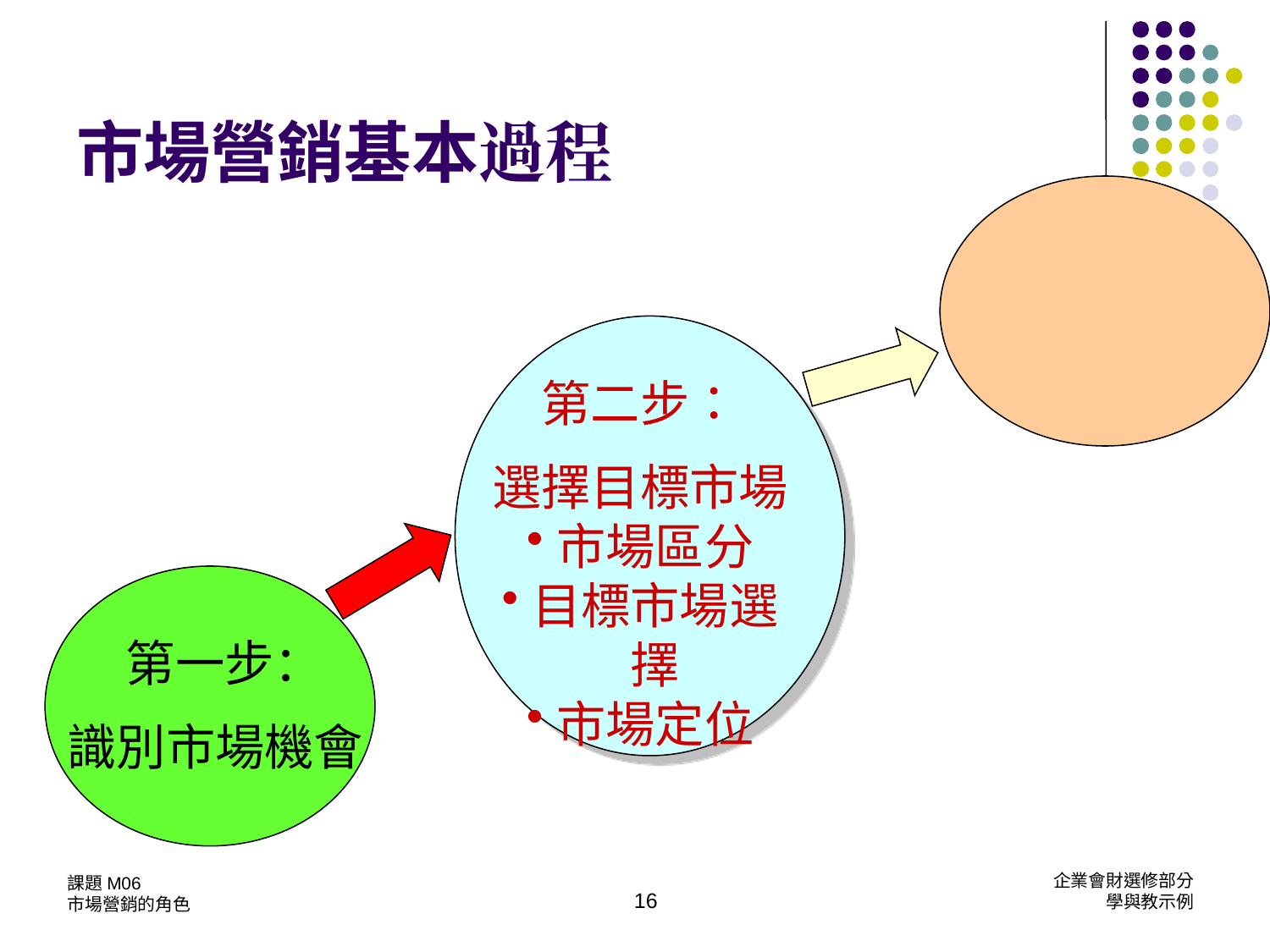

市場營銷基本過程

第二步：
選擇目標市場
市場區分
目標市場選擇
市場定位

第一步：
識別市場機會

16
課題M06
市場營銷的角色